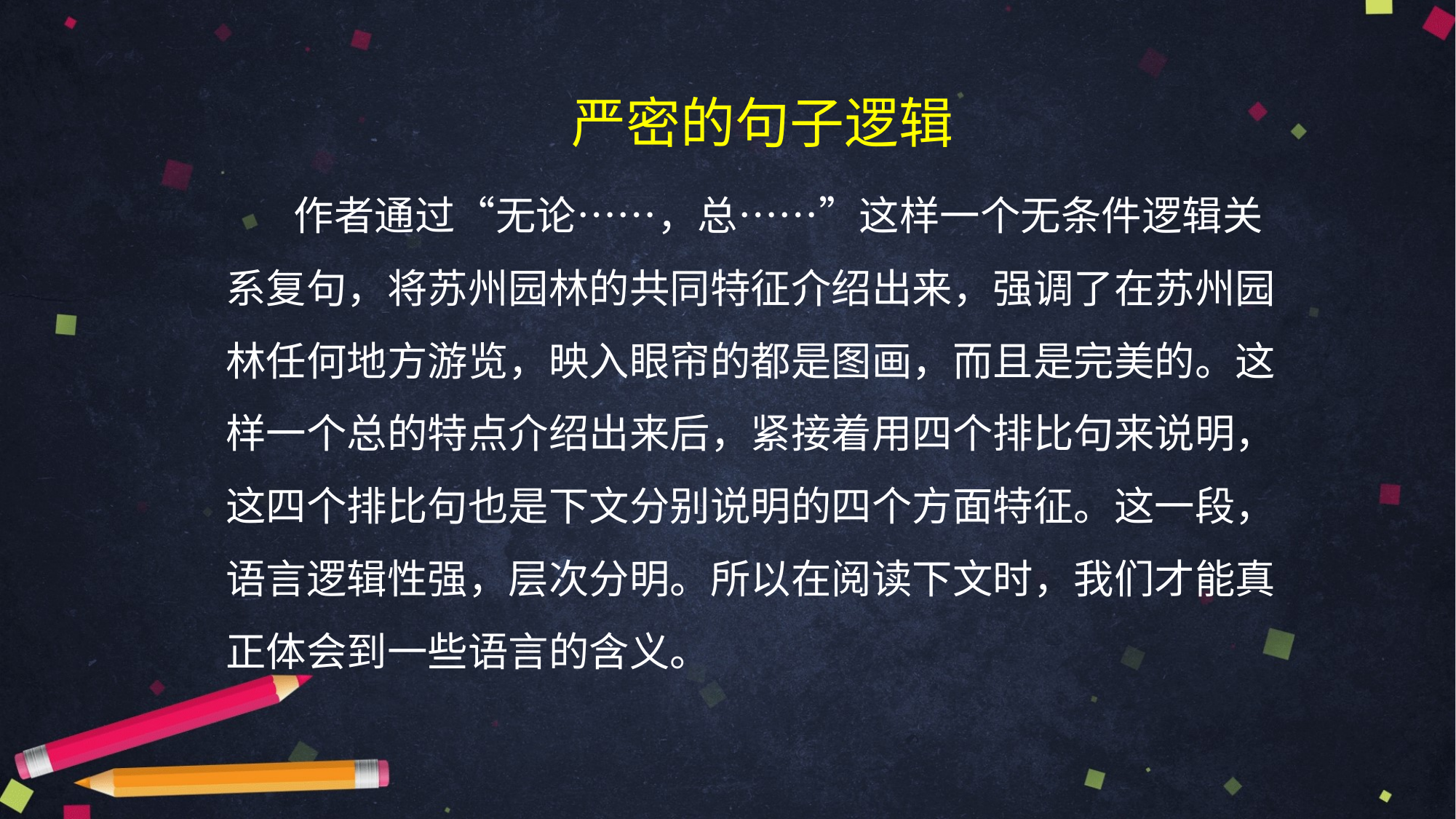

严密的句子逻辑
 作者通过“无论……，总……”这样一个无条件逻辑关系复句，将苏州园林的共同特征介绍出来，强调了在苏州园林任何地方游览，映入眼帘的都是图画，而且是完美的。这样一个总的特点介绍出来后，紧接着用四个排比句来说明，这四个排比句也是下文分别说明的四个方面特征。这一段，语言逻辑性强，层次分明。所以在阅读下文时，我们才能真正体会到一些语言的含义。